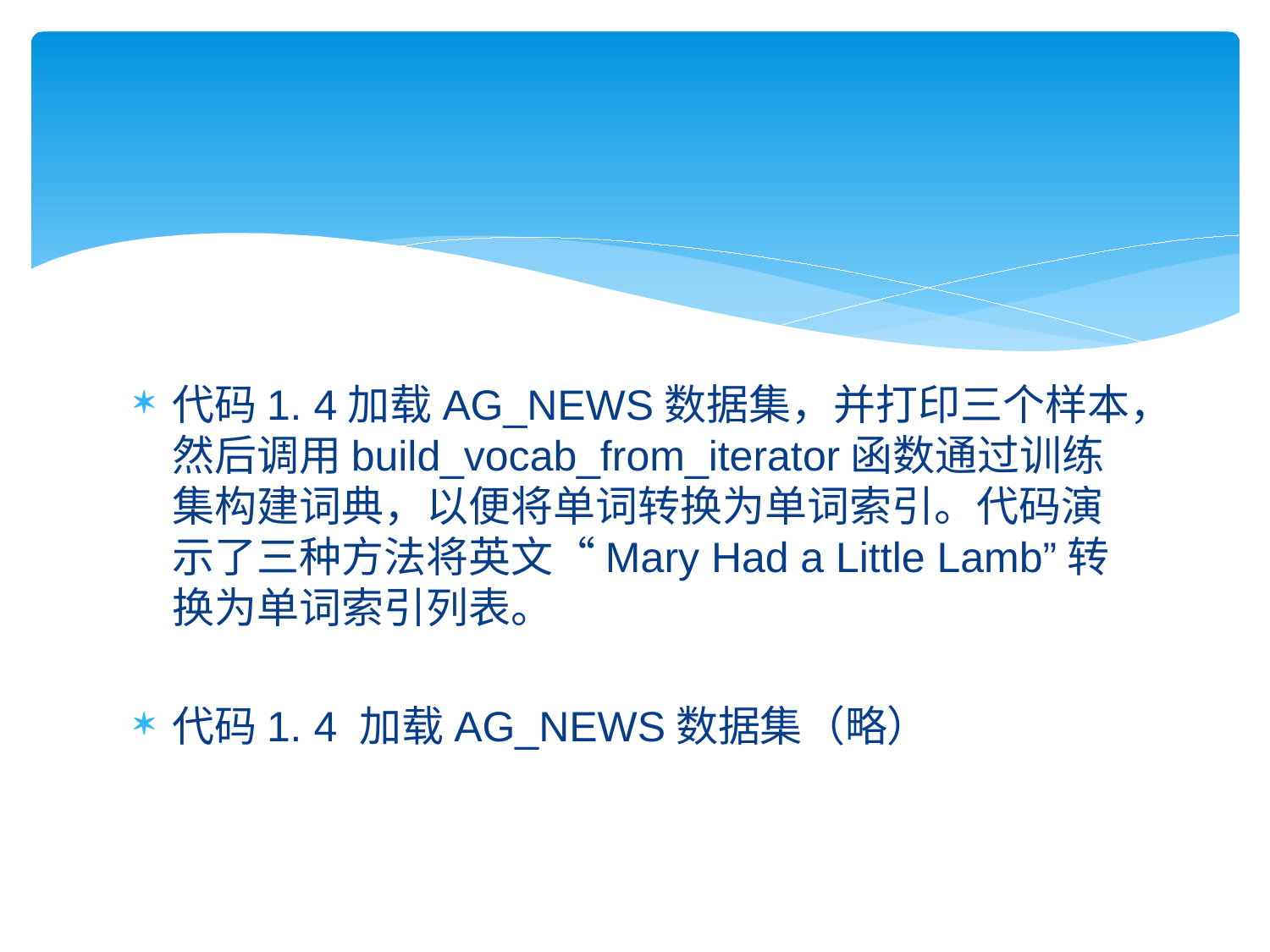

#
代码1. 4加载AG_NEWS数据集，并打印三个样本，然后调用build_vocab_from_iterator函数通过训练集构建词典，以便将单词转换为单词索引。代码演示了三种方法将英文“Mary Had a Little Lamb”转换为单词索引列表。

代码1. 4 加载AG_NEWS数据集（略）